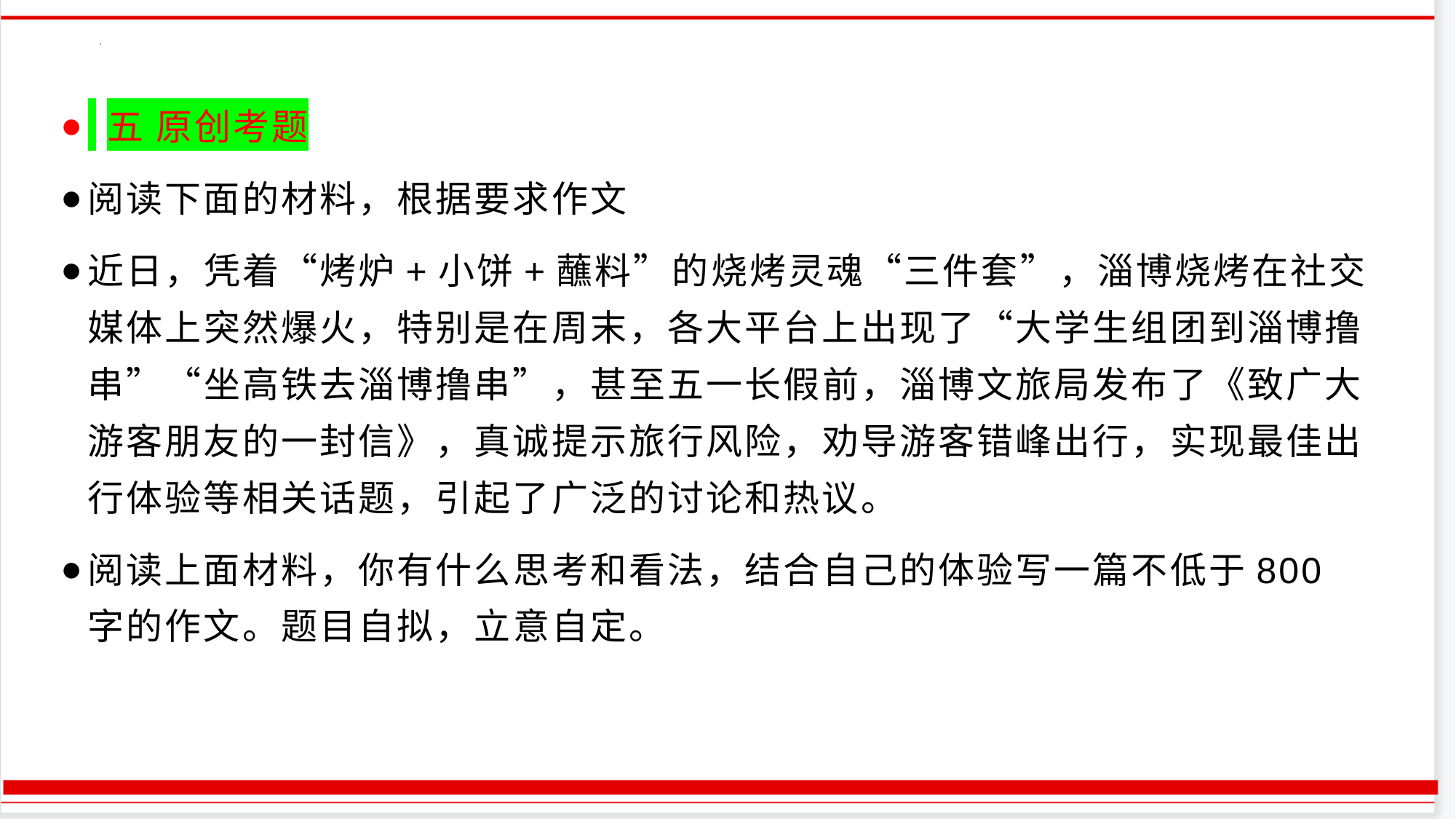

五 原创考题
阅读下面的材料，根据要求作文
近日，凭着“烤炉+小饼+蘸料”的烧烤灵魂“三件套”，淄博烧烤在社交媒体上突然爆火，特别是在周末，各大平台上出现了“大学生组团到淄博撸串”“坐高铁去淄博撸串”，甚至五一长假前，淄博文旅局发布了《致广大游客朋友的一封信》，真诚提示旅行风险，劝导游客错峰出行，实现最佳出行体验等相关话题，引起了广泛的讨论和热议。
阅读上面材料，你有什么思考和看法，结合自己的体验写一篇不低于800字的作文。题目自拟，立意自定。